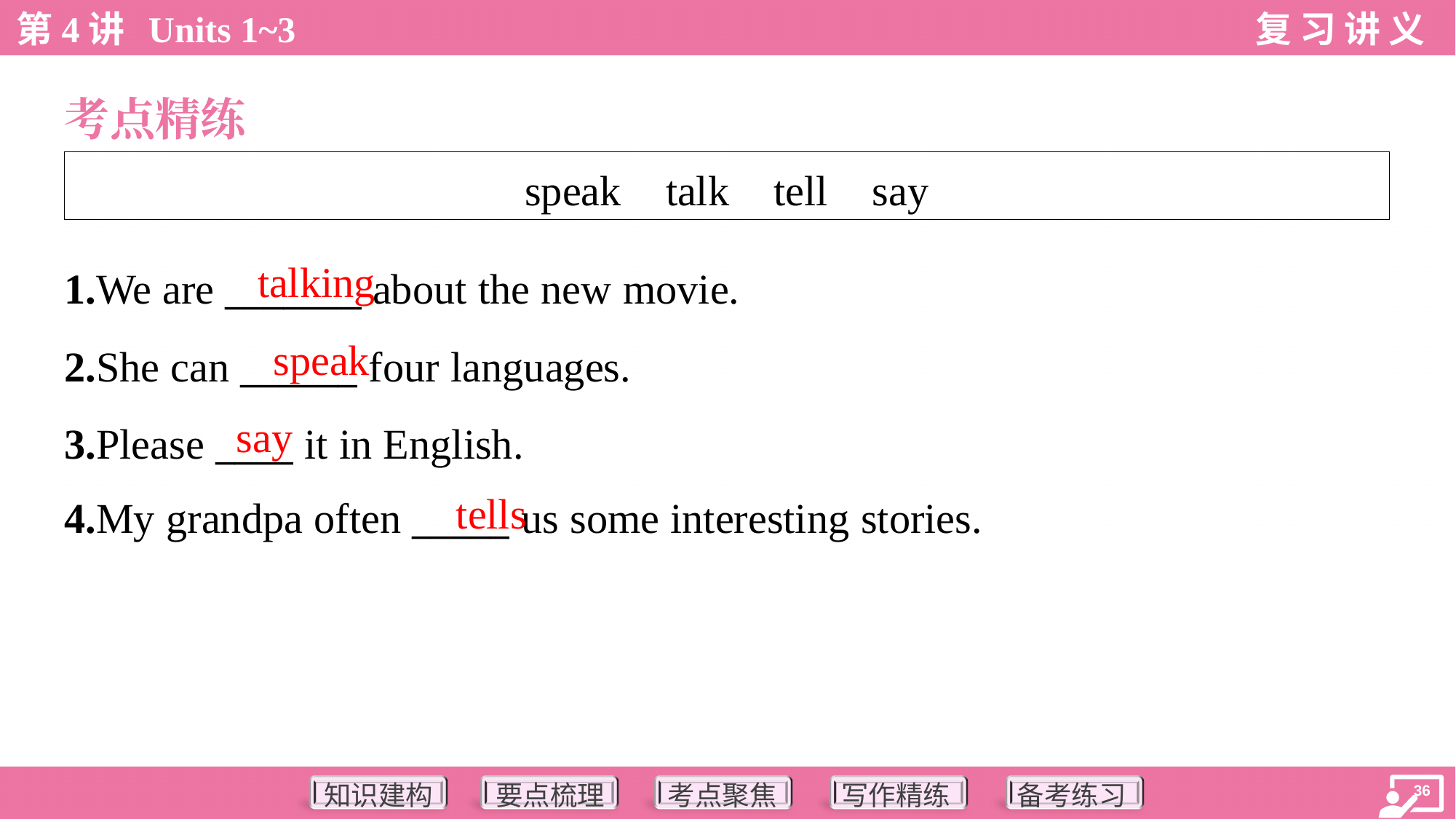

考点精练
| speak talk tell say |
| --- |
talking
1.We are _______ about the new movie.
2.She can ______ four languages.
3.Please ____ it in English.
4.My grandpa often _____ us some interesting stories.
speak
say
tells